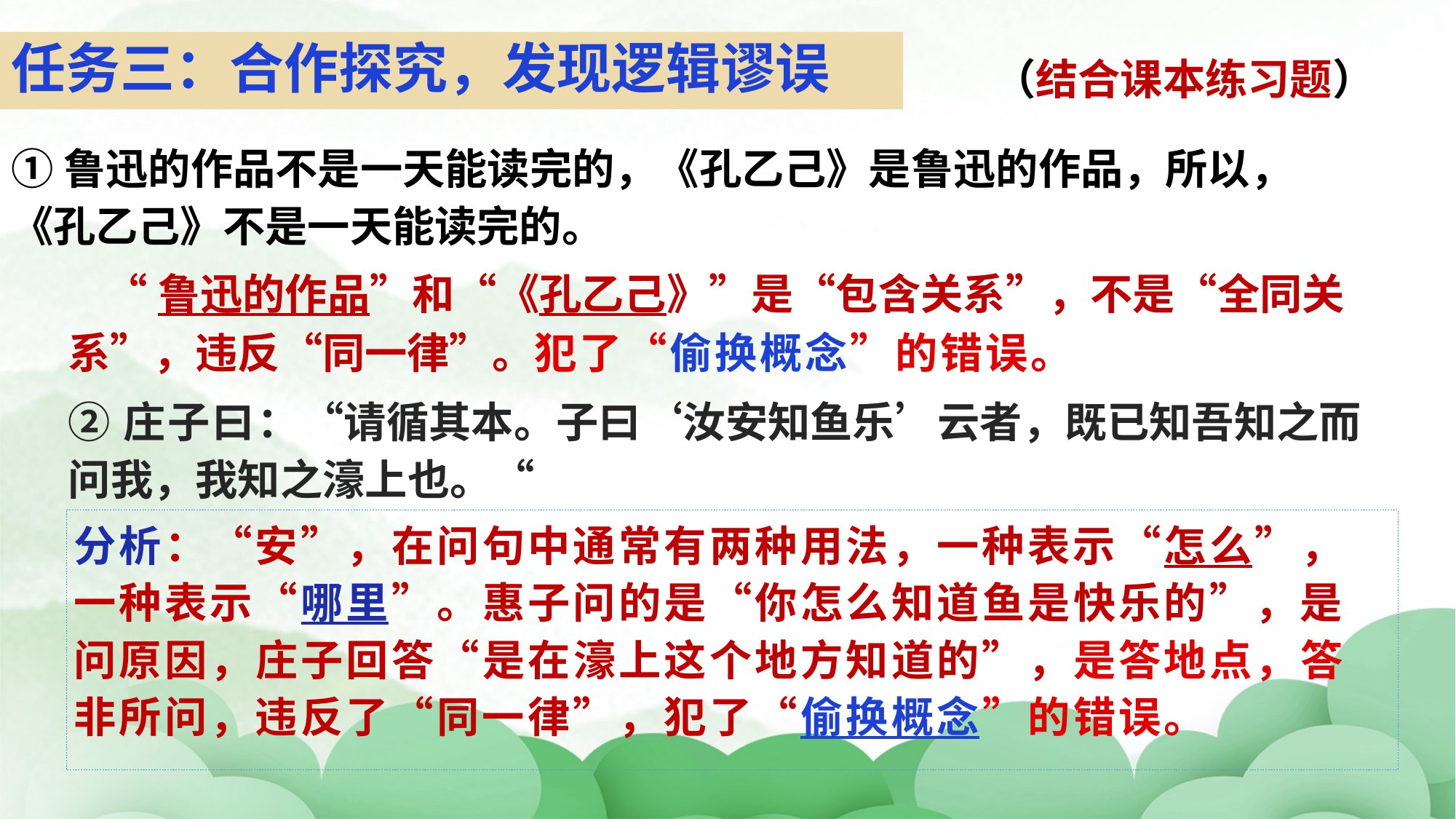

# 任务三：合作探究，发现逻辑谬误
（结合课本练习题）
①鲁迅的作品不是一天能读完的，《孔乙己》是鲁迅的作品，所以，《孔乙己》不是一天能读完的。

   “鲁迅的作品”和“《孔乙己》”是“包含关系”，不是“全同关系”，违反“同一律”。犯了“偷换概念”的错误。
②庄子曰：“请循其本。子曰‘汝安知鱼乐’云者，既已知吾知之而问我，我知之濠上也。“
分析：“安”，在问句中通常有两种用法，一种表示“怎么”，一种表示“哪里”。惠子问的是“你怎么知道鱼是快乐的”，是问原因，庄子回答“是在濠上这个地方知道的”，是答地点，答非所问，违反了“同一律”，犯了“偷换概念”的错误。